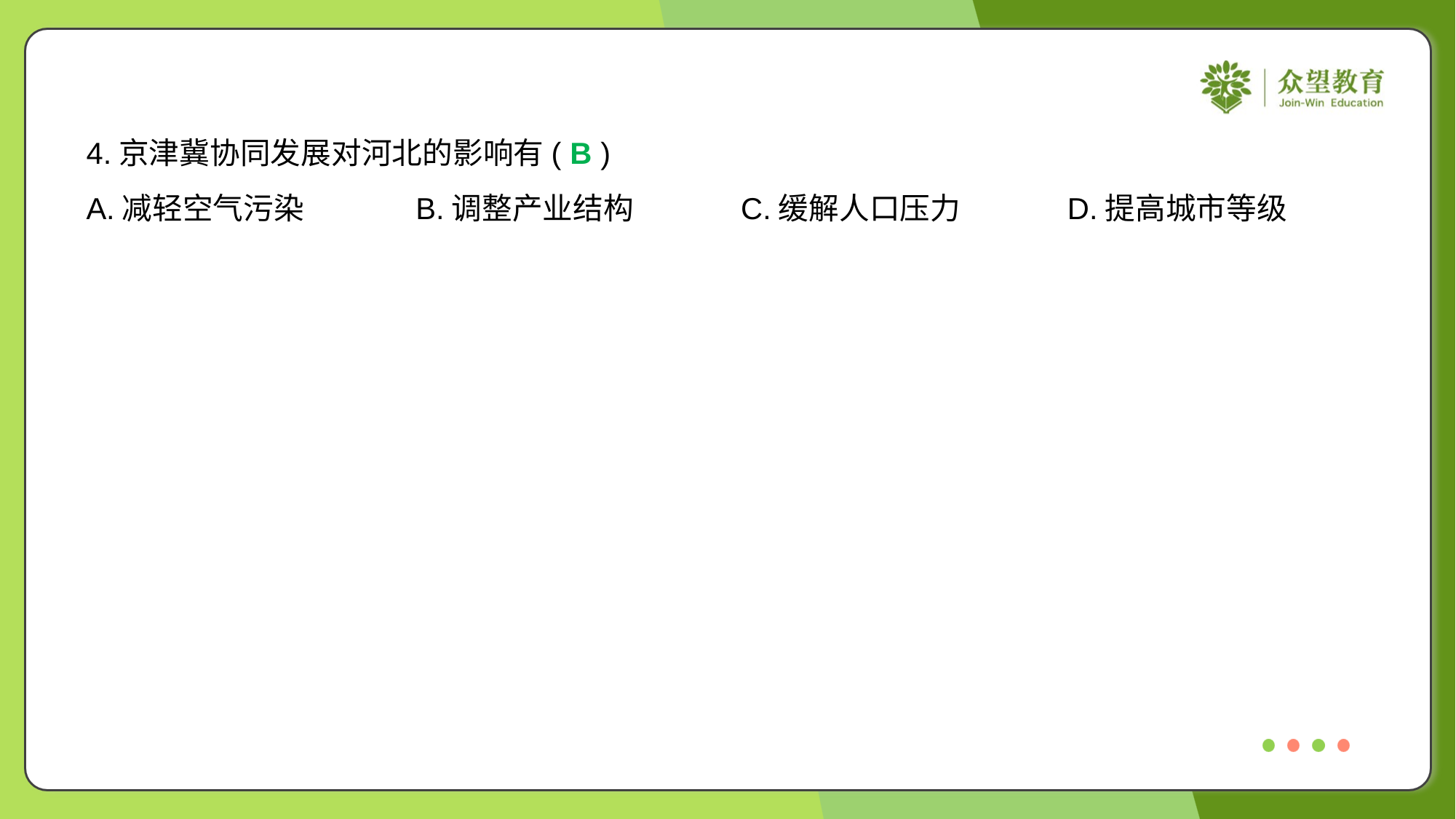

4.京津冀协同发展对河北的影响有(     )
B
A.减轻空气污染	B.调整产业结构	C.缓解人口压力	D.提高城市等级